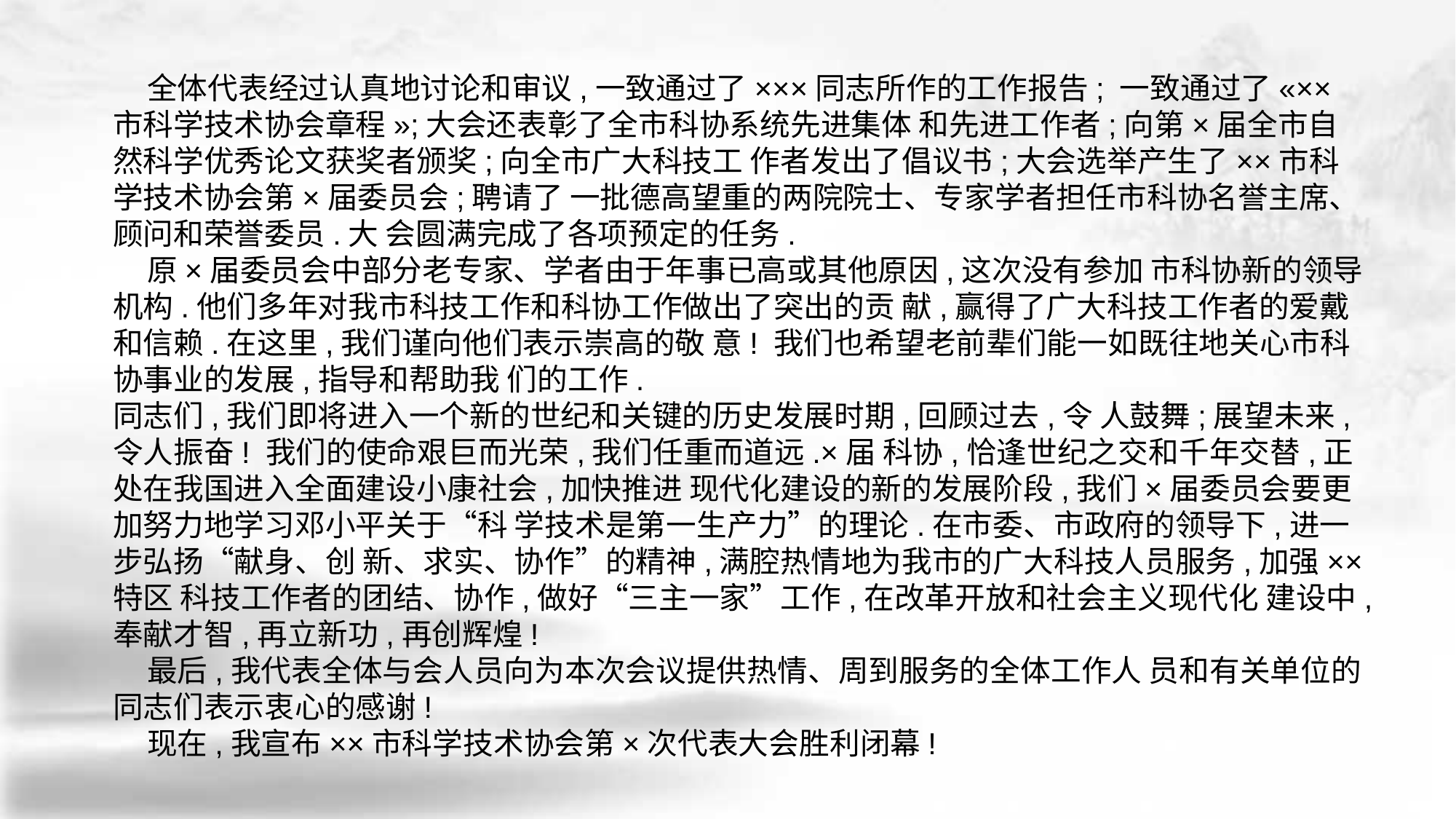

全体代表经过认真地讨论和审议,一致通过了×××同志所作的工作报告; 一致通过了«××市科学技术协会章程»;大会还表彰了全市科协系统先进集体 和先进工作者;向第×届全市自然科学优秀论文获奖者颁奖;向全市广大科技工 作者发出了倡议书;大会选举产生了××市科学技术协会第×届委员会;聘请了 一批德高望重的两院院士、专家学者担任市科协名誉主席、顾问和荣誉委员.大 会圆满完成了各项预定的任务.
    原×届委员会中部分老专家、学者由于年事已高或其他原因,这次没有参加 市科协新的领导机构.他们多年对我市科技工作和科协工作做出了突出的贡 献,赢得了广大科技工作者的爱戴和信赖.在这里,我们谨向他们表示崇高的敬 意! 我们也希望老前辈们能一如既往地关心市科协事业的发展,指导和帮助我 们的工作.
同志们,我们即将进入一个新的世纪和关键的历史发展时期,回顾过去,令 人鼓舞;展望未来,令人振奋! 我们的使命艰巨而光荣,我们任重而道远.×届 科协,恰逢世纪之交和千年交替,正处在我国进入全面建设小康社会,加快推进 现代化建设的新的发展阶段,我们×届委员会要更加努力地学习邓小平关于“科 学技术是第一生产力”的理论.在市委、市政府的领导下,进一步弘扬“献身、创 新、求实、协作”的精神,满腔热情地为我市的广大科技人员服务,加强××特区 科技工作者的团结、协作,做好“三主一家”工作,在改革开放和社会主义现代化 建设中,奉献才智,再立新功,再创辉煌!
    最后,我代表全体与会人员向为本次会议提供热情、周到服务的全体工作人 员和有关单位的同志们表示衷心的感谢!
    现在,我宣布××市科学技术协会第×次代表大会胜利闭幕!